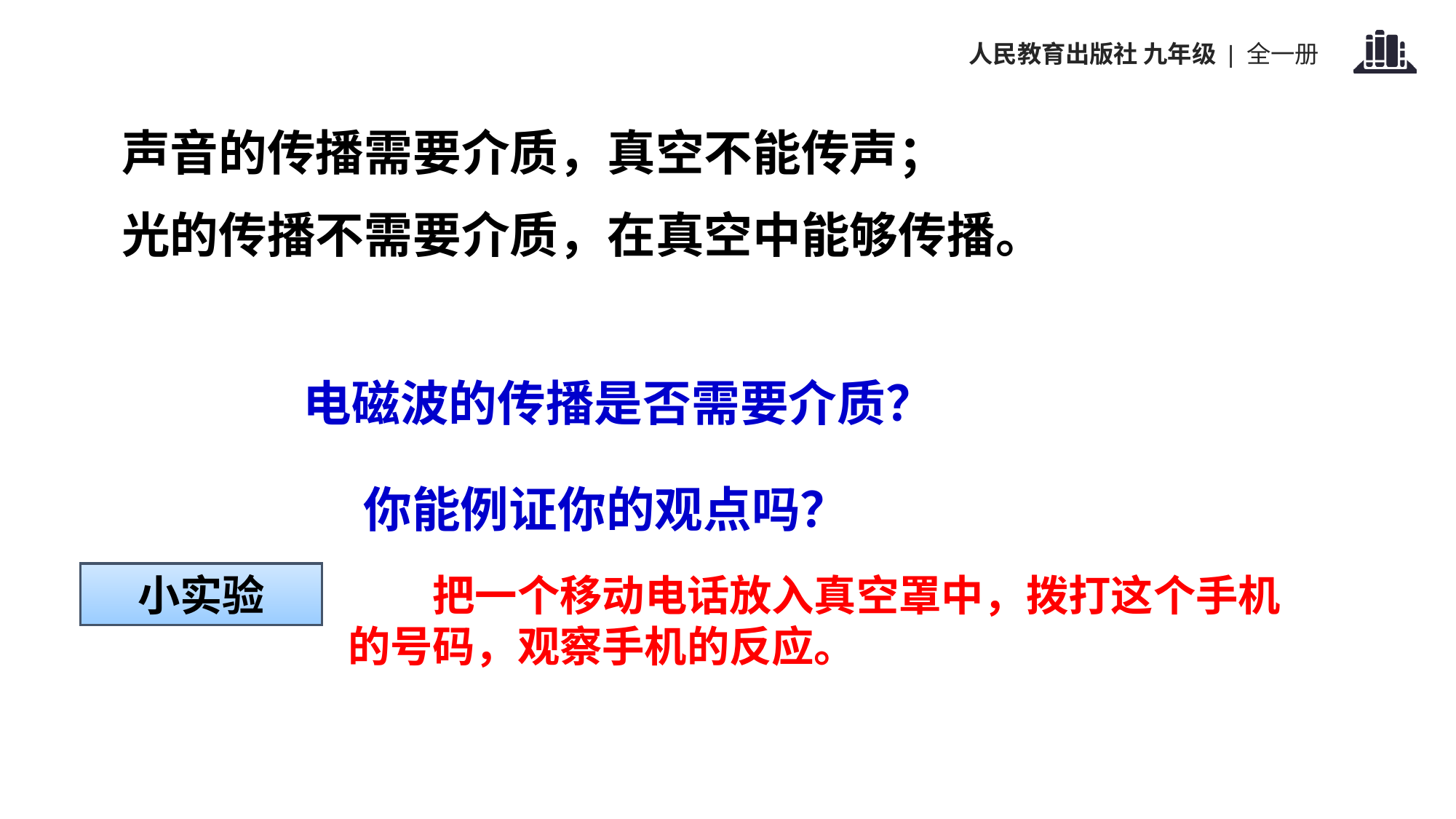

声音的传播需要介质，真空不能传声；
光的传播不需要介质，在真空中能够传播。
电磁波的传播是否需要介质？
你能例证你的观点吗？
小实验
　　把一个移动电话放入真空罩中，拨打这个手机的号码，观察手机的反应。